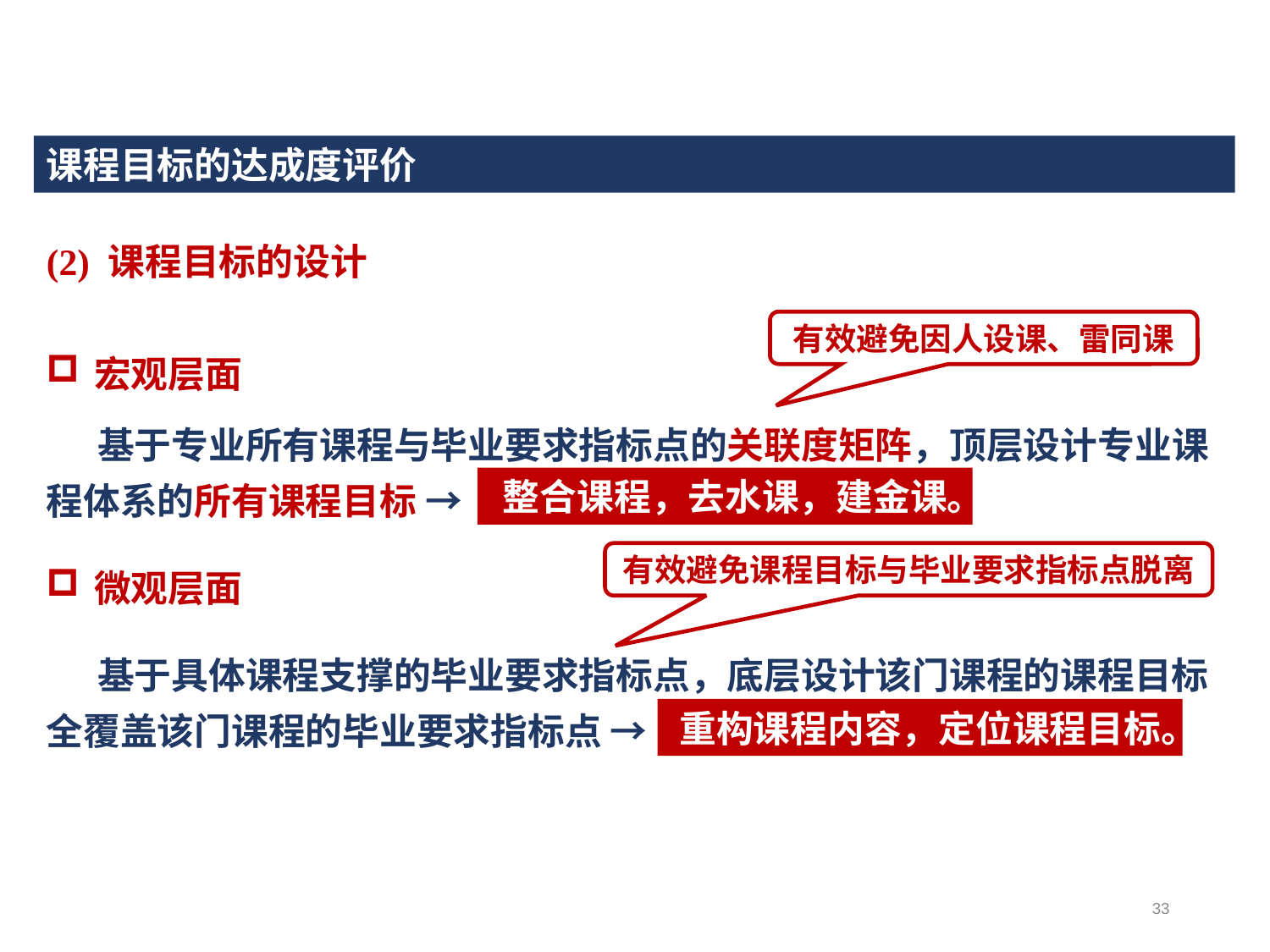

课程目标的达成度评价
(2) 课程目标的设计
有效避免因人设课、雷同课
宏观层面
     基于专业所有课程与毕业要求指标点的关联度矩阵，顶层设计专业课程体系的所有课程目标 →
微观层面
     基于具体课程支撑的毕业要求指标点，底层设计该门课程的课程目标全覆盖该门课程的毕业要求指标点 →
整合课程，去水课，建金课。
有效避免课程目标与毕业要求指标点脱离
重构课程内容，定位课程目标。
33